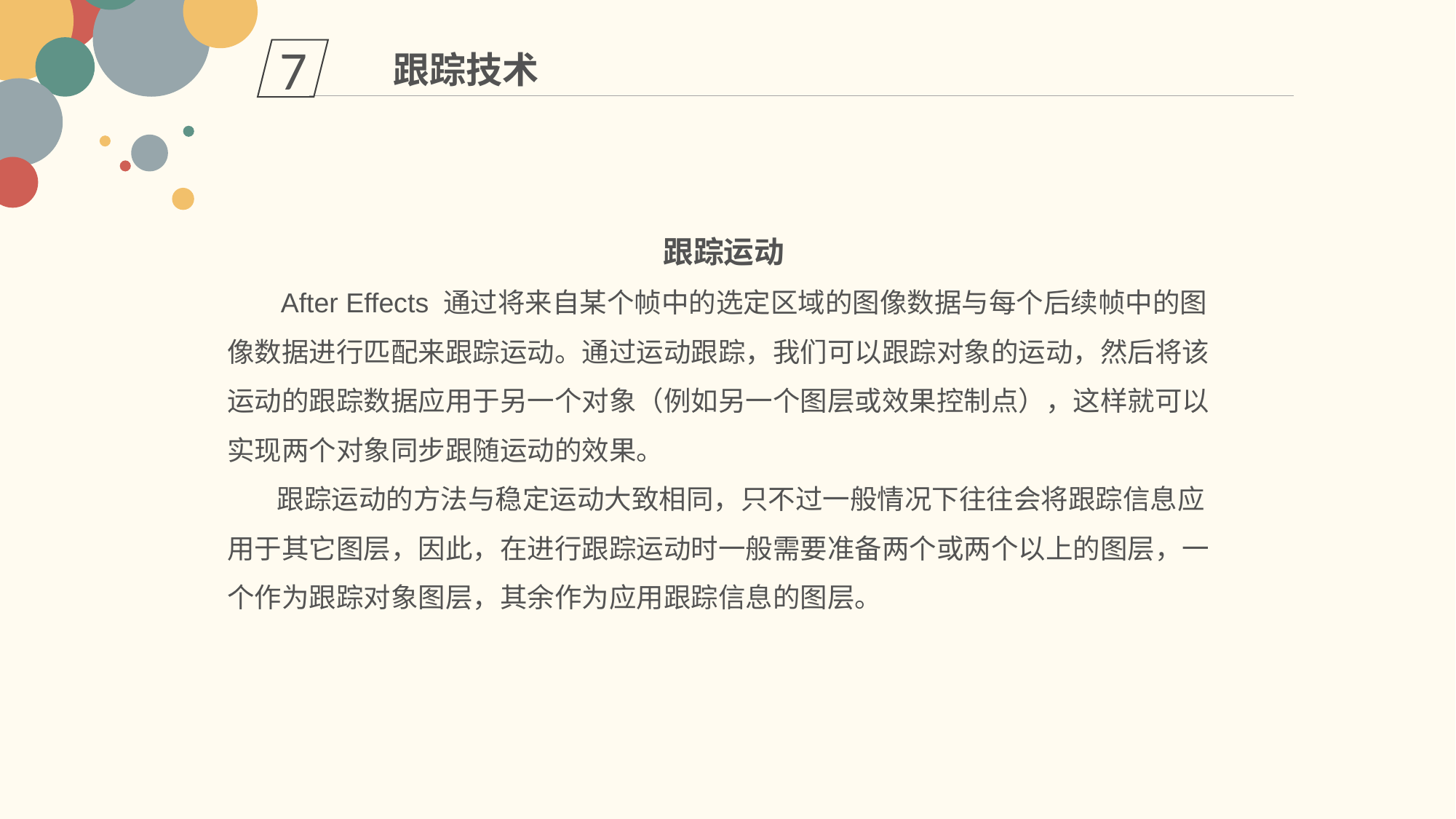

7
跟踪技术
跟踪运动
       After Effects 通过将来自某个帧中的选定区域的图像数据与每个后续帧中的图像数据进行匹配来跟踪运动。通过运动跟踪，我们可以跟踪对象的运动，然后将该运动的跟踪数据应用于另一个对象（例如另一个图层或效果控制点），这样就可以实现两个对象同步跟随运动的效果。
       跟踪运动的方法与稳定运动大致相同，只不过一般情况下往往会将跟踪信息应用于其它图层，因此，在进行跟踪运动时一般需要准备两个或两个以上的图层，一个作为跟踪对象图层，其余作为应用跟踪信息的图层。